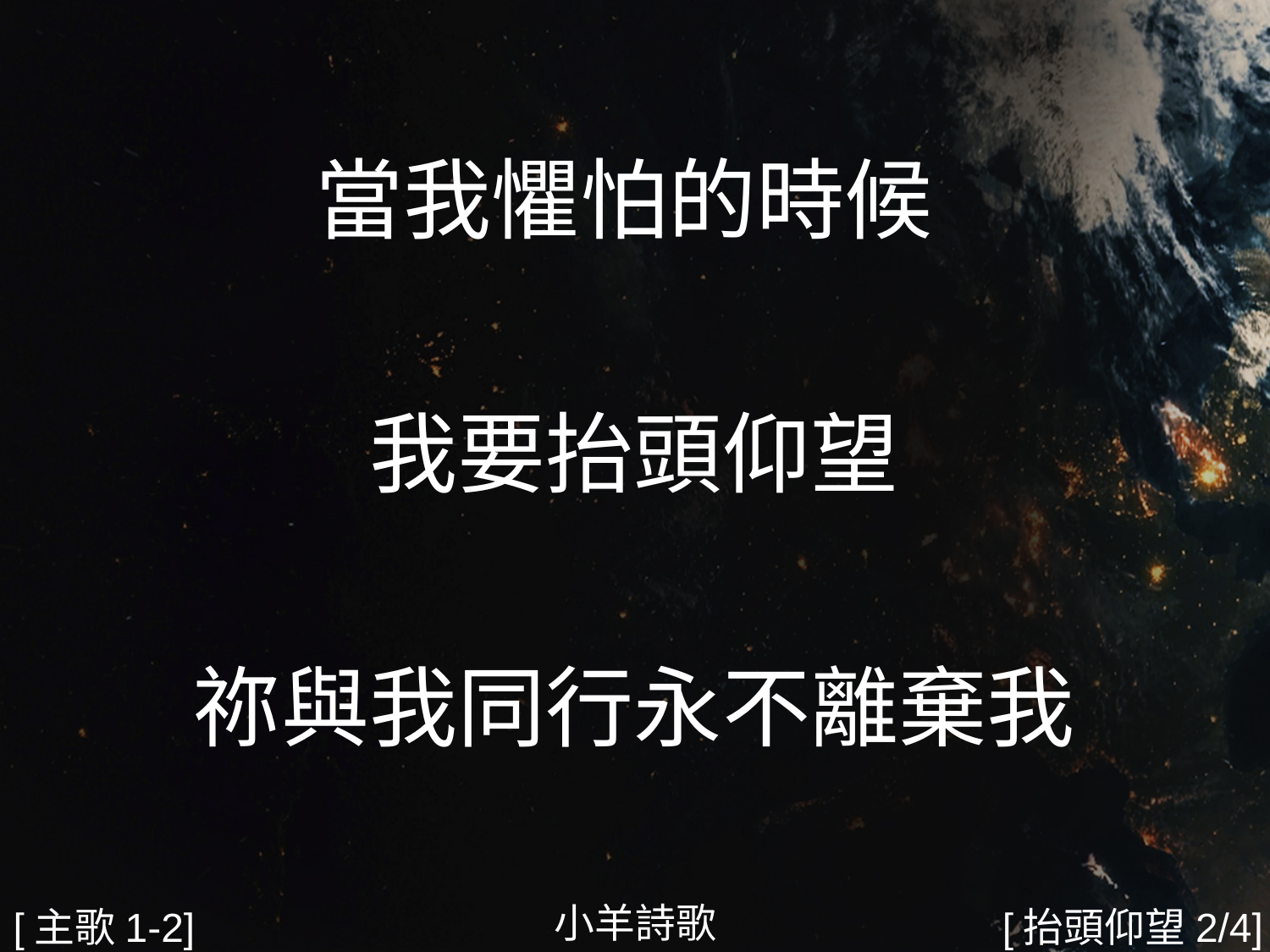

當我懼怕的時候

我要抬頭仰望

祢與我同行永不離棄我

#

小羊詩歌
[主歌1-2]
[抬頭仰望2/4]